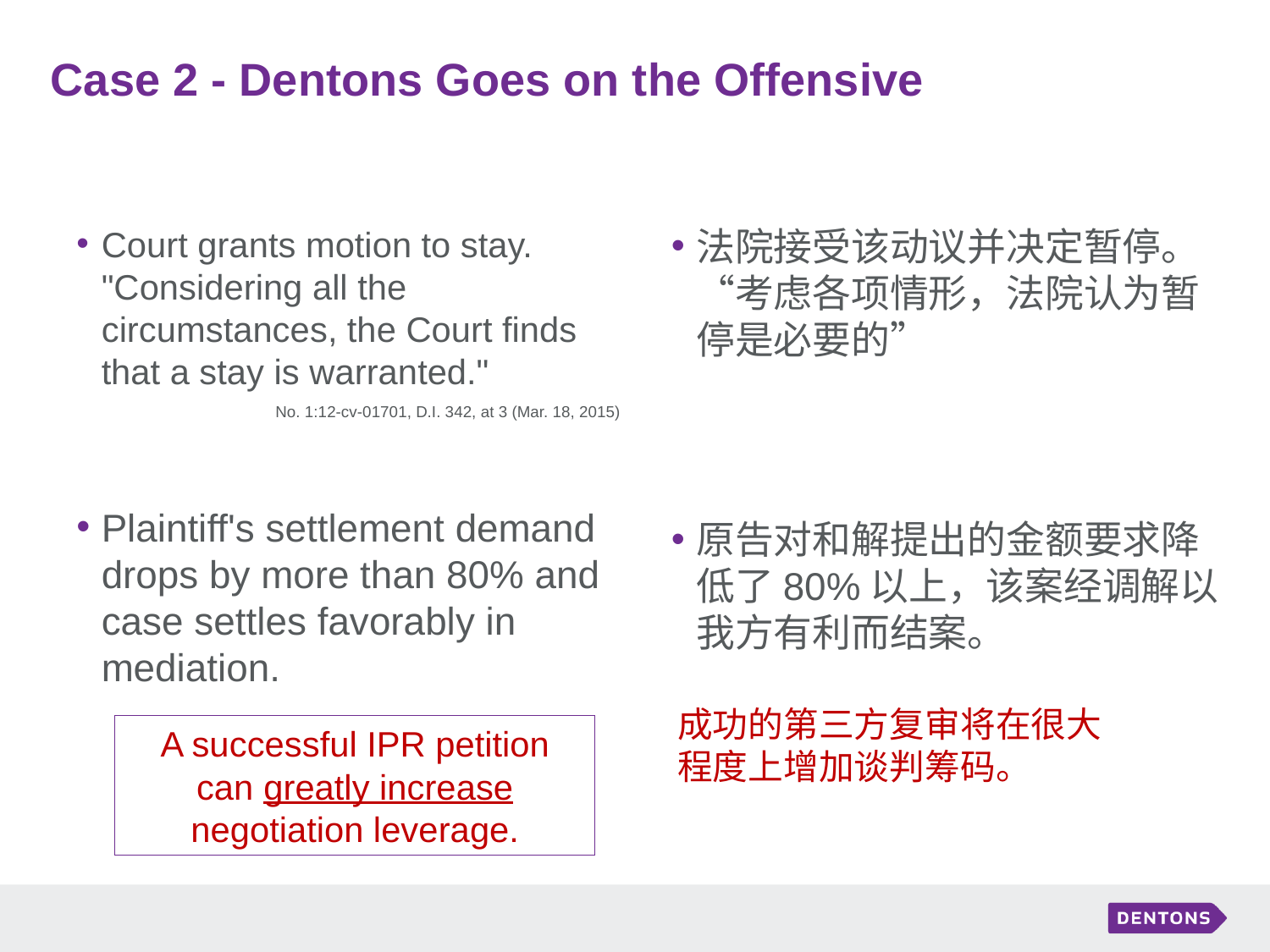

# Case 2 - Dentons Goes on the Offensive
Court grants motion to stay.  "Considering all the circumstances, the Court finds that a stay is warranted."
No. 1:12-cv-01701, D.I. 342, at 3 (Mar. 18, 2015)

Plaintiff's settlement demand drops by more than 80% and case settles favorably in mediation.

法院接受该动议并决定暂停。“考虑各项情形，法院认为暂停是必要的”

原告对和解提出的金额要求降低了80%以上，该案经调解以我方有利而结案。

成功的第三方复审将在很大程度上增加谈判筹码。
A successful IPR petition can greatly increase negotiation leverage.